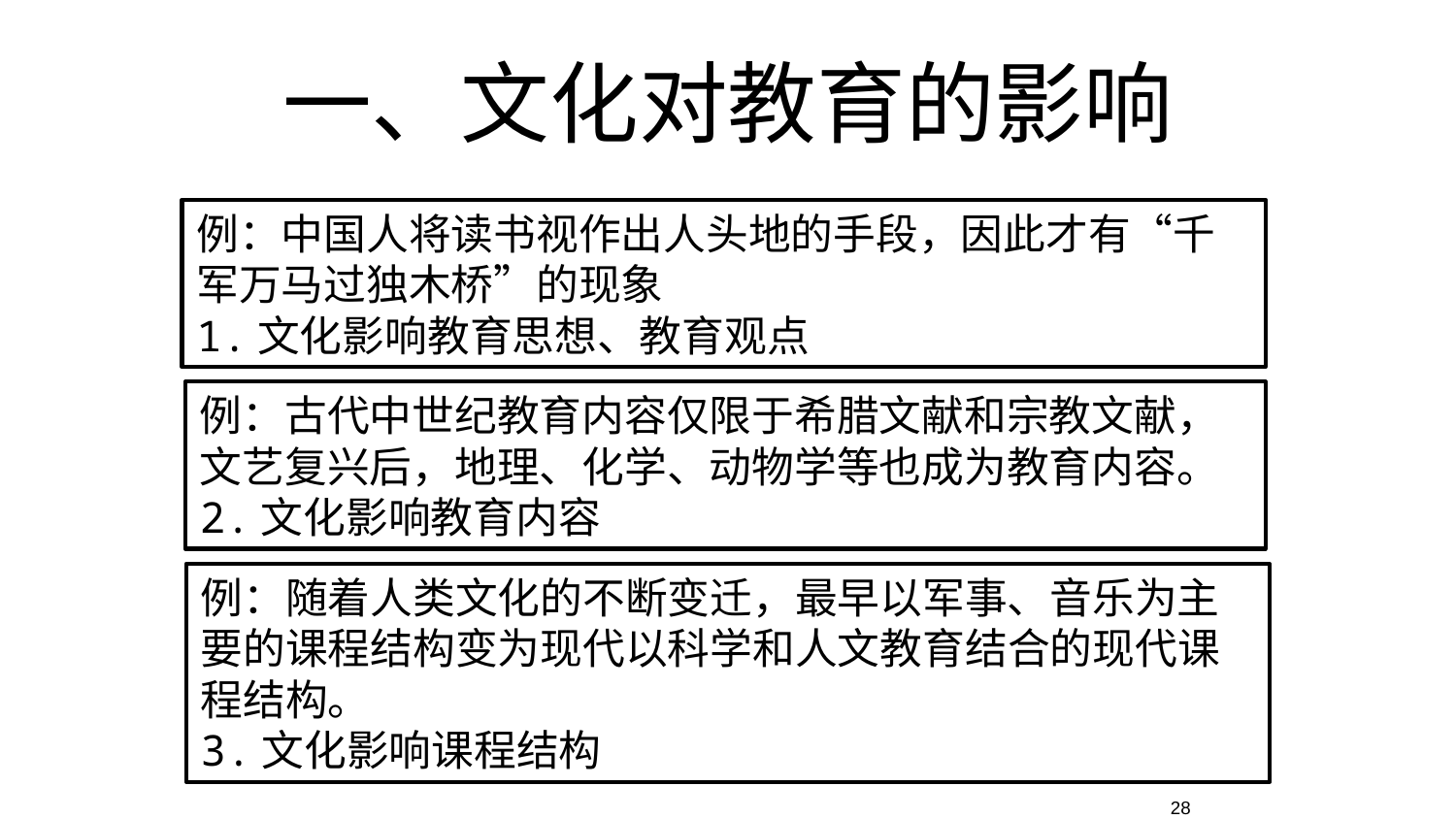

一、文化对教育的影响
例：中国人将读书视作出人头地的手段，因此才有“千军万马过独木桥”的现象
1.文化影响教育思想、教育观点
例：古代中世纪教育内容仅限于希腊文献和宗教文献，文艺复兴后，地理、化学、动物学等也成为教育内容。
2.文化影响教育内容
例：随着人类文化的不断变迁，最早以军事、音乐为主要的课程结构变为现代以科学和人文教育结合的现代课程结构。
3.文化影响课程结构
28